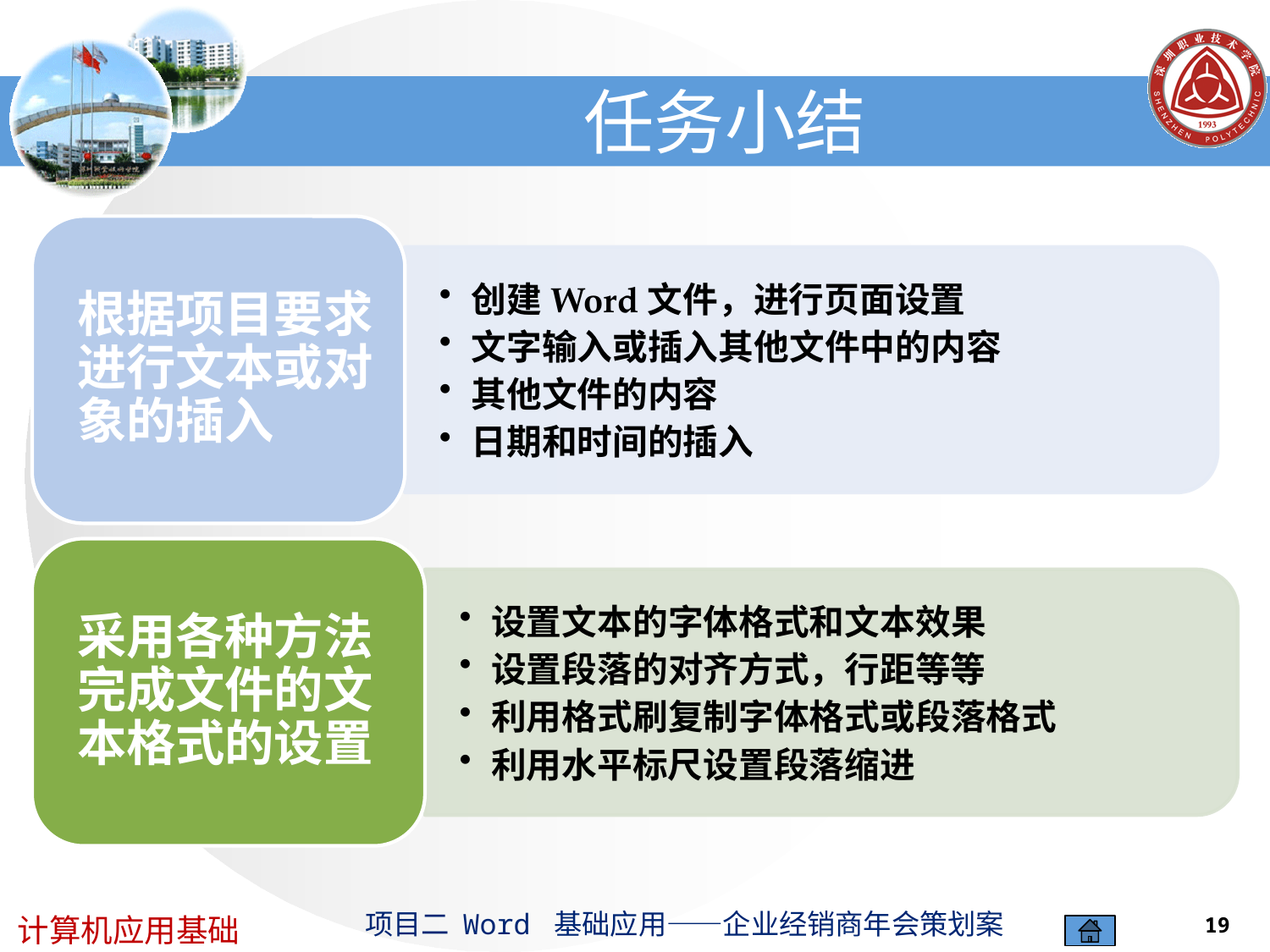

# 任务小结
创建Word文件，进行页面设置
文字输入或插入其他文件中的内容
其他文件的内容
日期和时间的插入
根据项目要求
进行文本或对象的插入
设置文本的字体格式和文本效果
设置段落的对齐方式，行距等等
利用格式刷复制字体格式或段落格式
利用水平标尺设置段落缩进
采用各种方法
完成文件的文本格式的设置
19